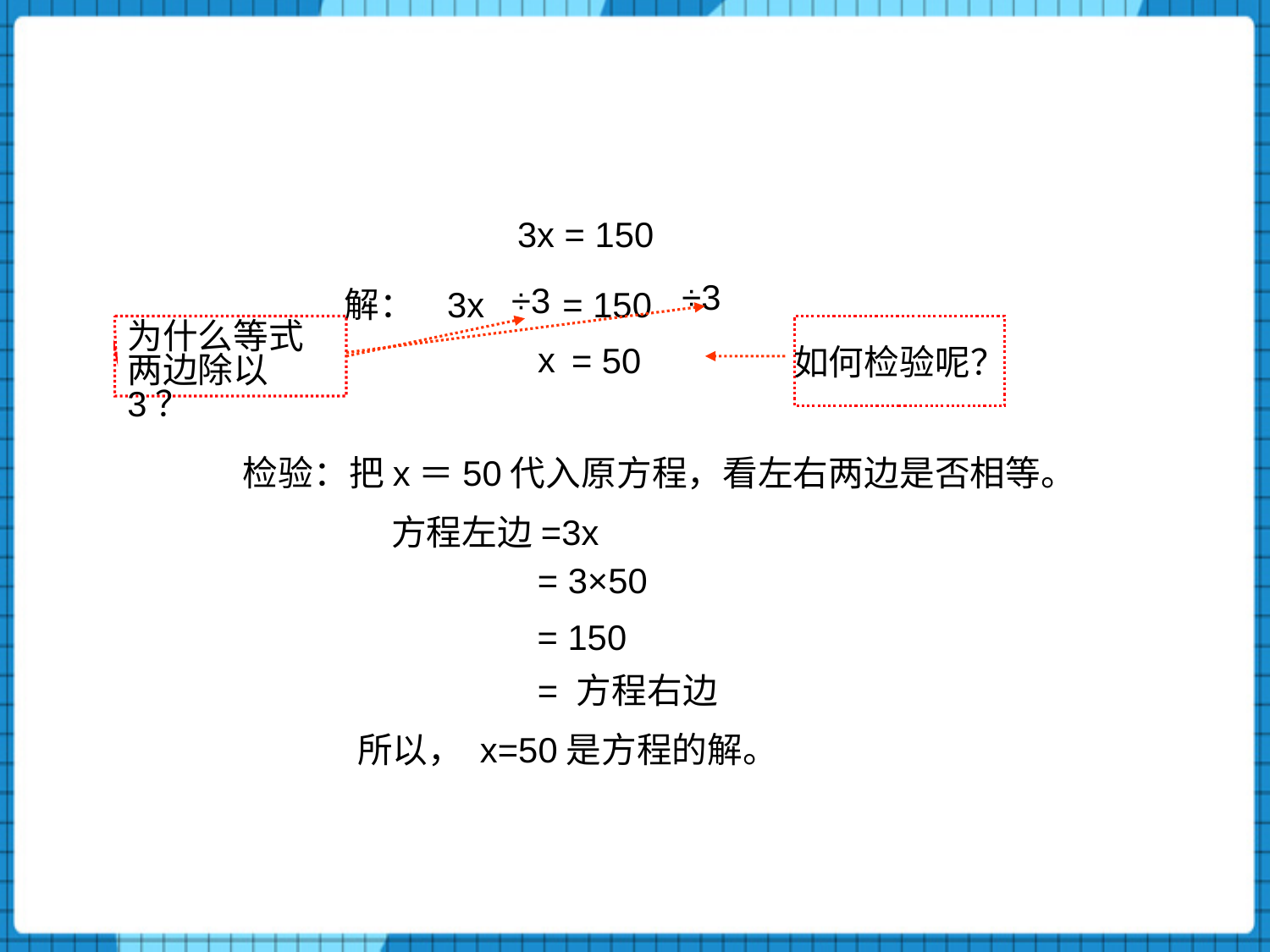

3x = 150
÷3
÷3
解：   3x        = 150

为什么等式两边除以3？

如何检验呢？

x
= 50
      检验：把x＝50代入原方程，看左右两边是否相等。
      方程左边=3x
= 3×50
 = 150
= 方程右边
所以， x=50是方程的解。